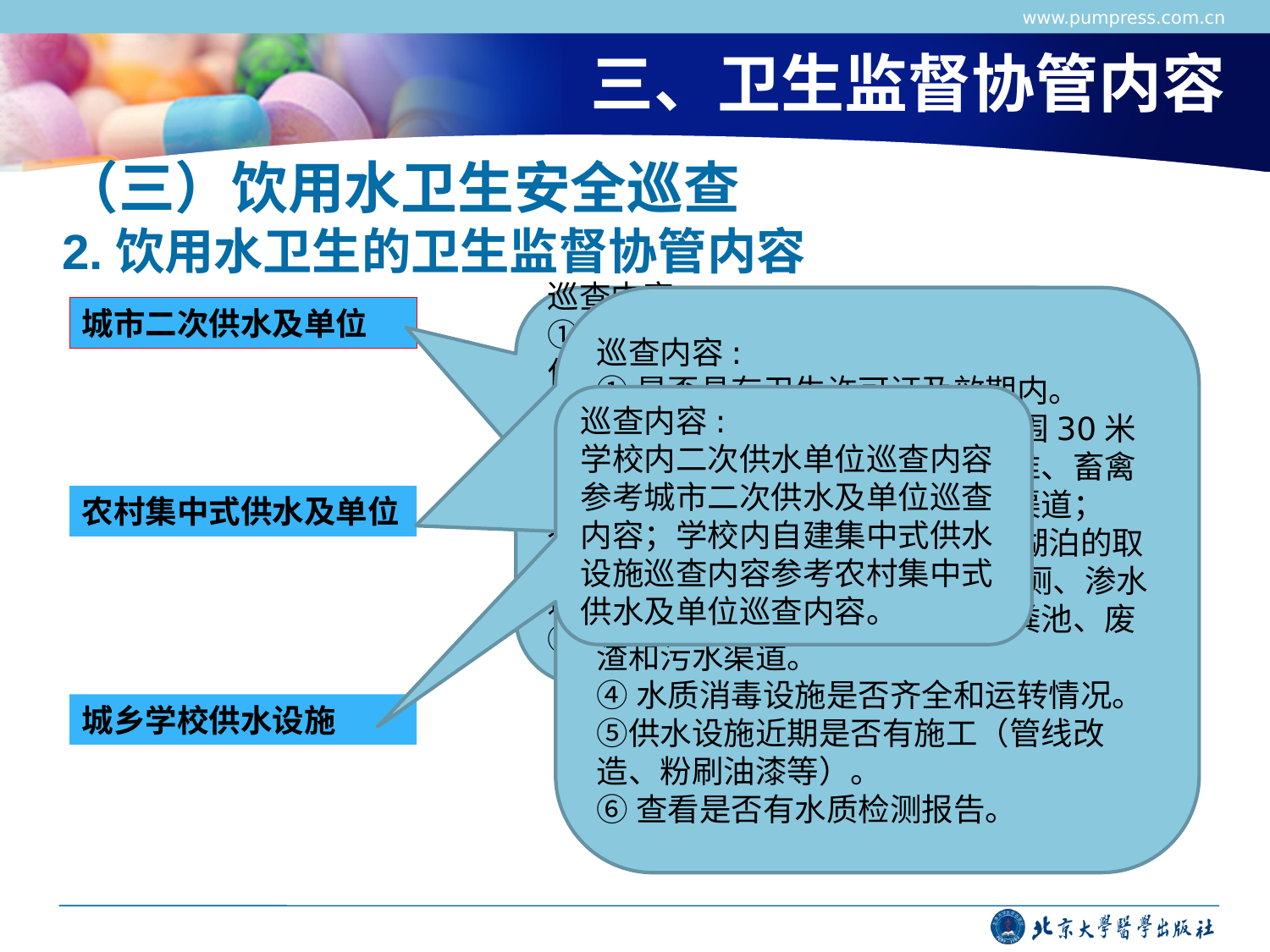

www.pumpress.com.cn
# 三、卫生监督协管内容
（三）饮用水卫生安全巡查
2.饮用水卫生的卫生监督协管内容
巡查内容:
①是否有明确的管理人员和责任单位。
②是否有水箱定期清洗消毒记录。
③水池周围2米内是否有垃圾堆、渗水坑、化粪池等污染源；水箱周围2米内是否有污水管线及污染物。
④供水设施近期是否有施工（管线改造、粉刷油漆等）。
⑤是否有水质检测报告。

巡查内容:
①是否具有卫生许可证及效期内。
②水泵房、蓄水池、沉淀池周围30米内是否有渗水坑、旱厕、垃圾堆、畜禽养殖厂，化粪池、废渣及污水渠道；
③自水源（备井井口、河流、湖泊的取水口）周围100米内是否有旱厕、渗水坑和畜禽养殖厂、垃圾堆、化粪池、废渣和污水渠道。
④水质消毒设施是否齐全和运转情况。⑤供水设施近期是否有施工（管线改造、粉刷油漆等）。
⑥查看是否有水质检测报告。
城市二次供水及单位
巡查内容:
学校内二次供水单位巡查内容参考城市二次供水及单位巡查内容；学校内自建集中式供水设施巡查内容参考农村集中式供水及单位巡查内容。
农村集中式供水及单位
城乡学校供水设施